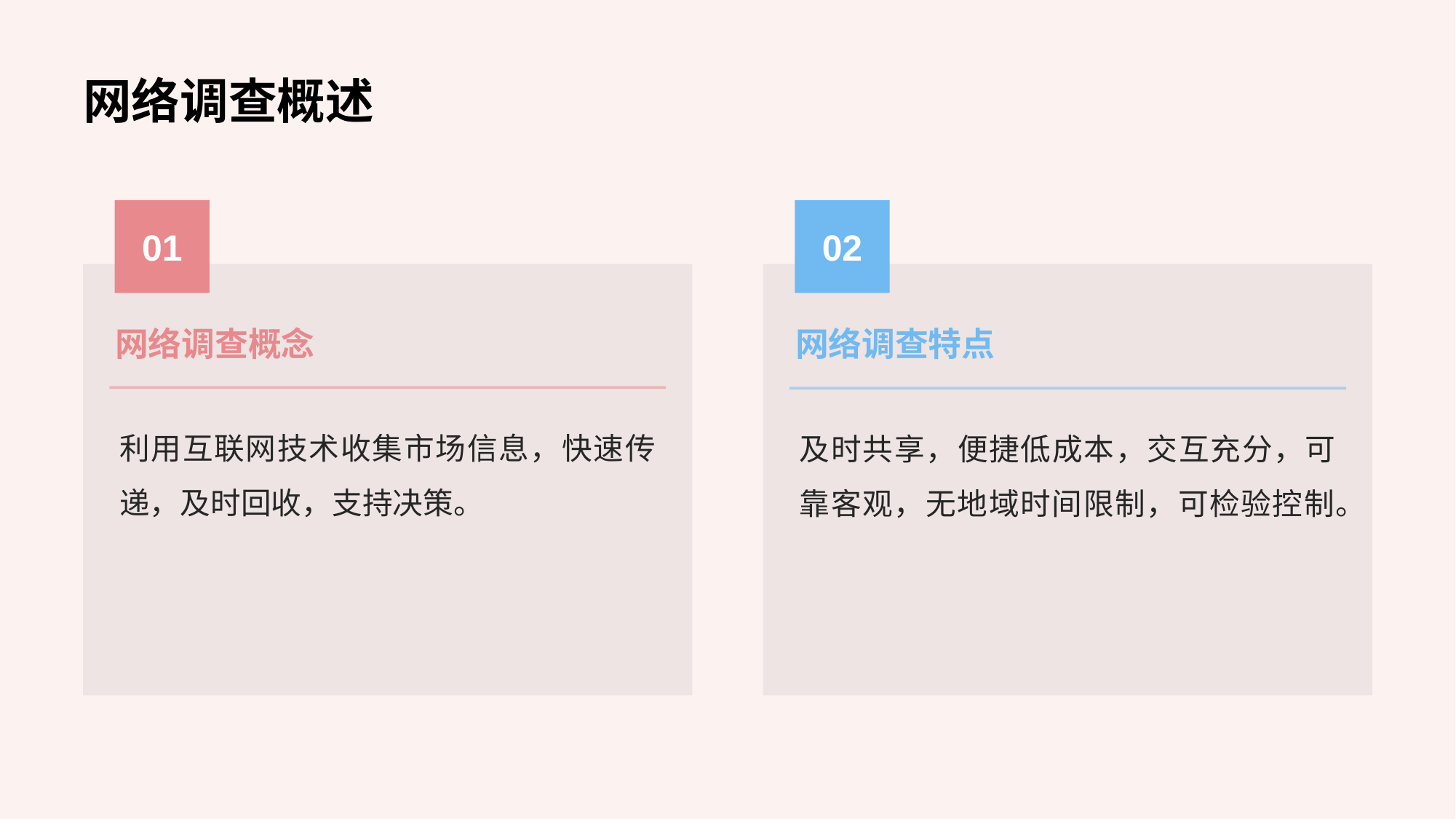

网络调查概述
01
02

网络调查概念
网络调查特点
利用互联网技术收集市场信息，快速传递，及时回收，支持决策。
及时共享，便捷低成本，交互充分，可靠客观，无地域时间限制，可检验控制。